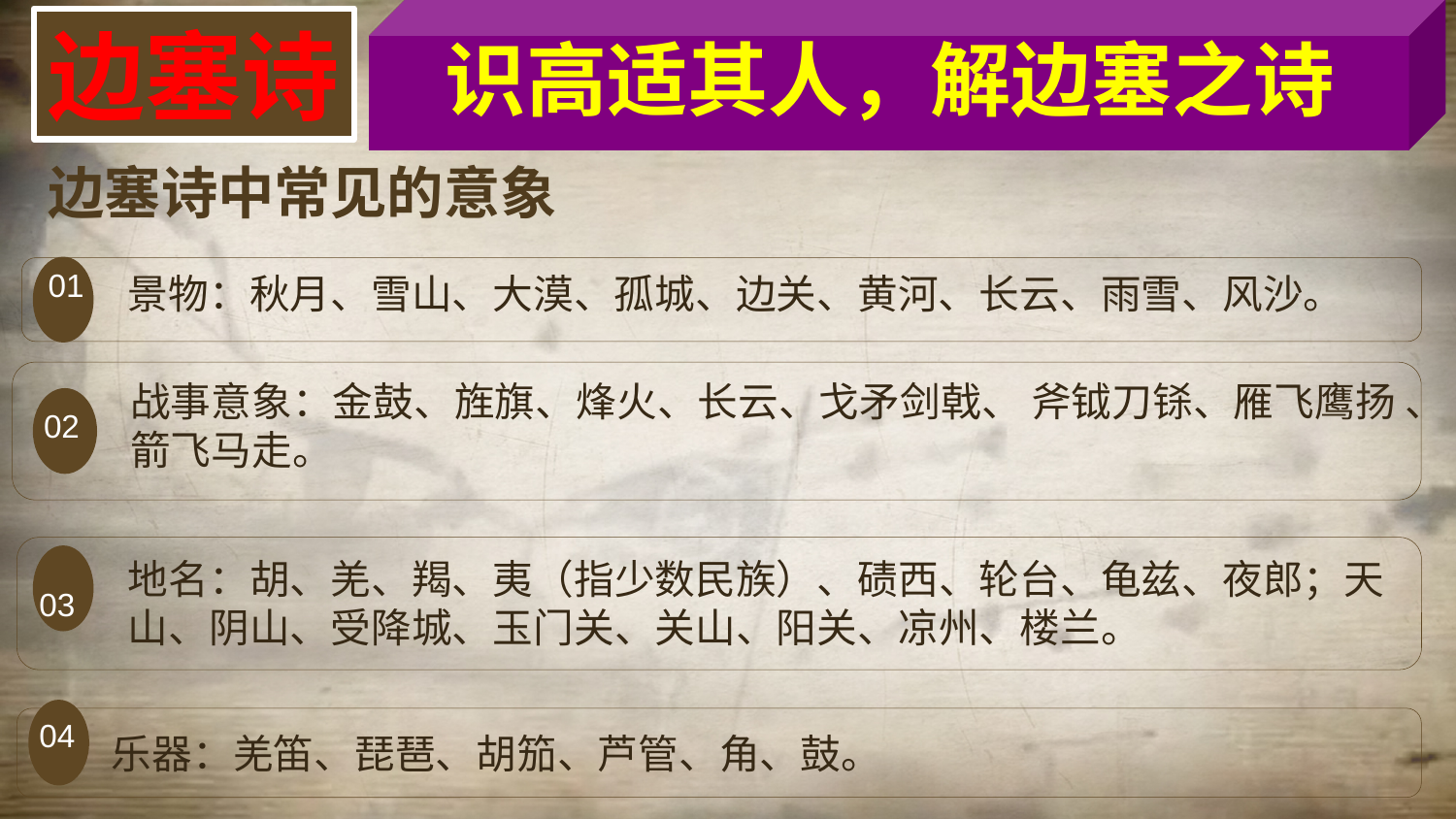

识高适其人，解边塞之诗
边塞诗
边塞诗中常见的意象

01

景物：秋月、雪山、大漠、孤城、边关、黄河、长云、雨雪、风沙。

战事意象：金鼓、旌旗、烽火、长云、戈矛剑戟、 斧钺刀铩、雁飞鹰扬 、箭飞马走。

02

地名：胡、羌、羯、夷（指少数民族）、碛西、轮台、龟兹、夜郎；天山、阴山、受降城、玉门关、关山、阳关、凉州、楼兰。
03

04
乐器：羌笛、琵琶、胡笳、芦管、角、鼓。